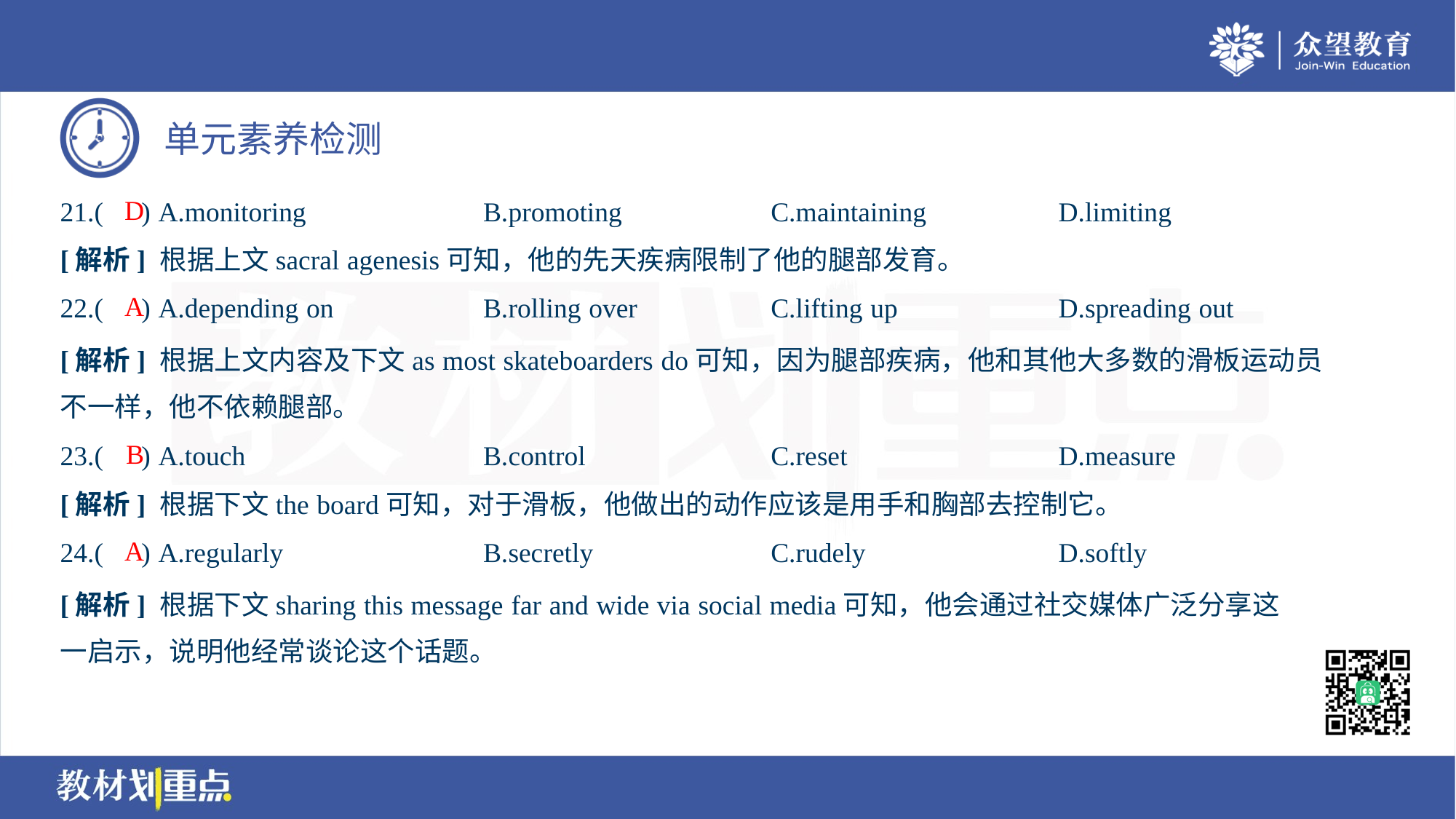

D
21.(     ) A.monitoring	B.promoting	C.maintaining	D.limiting
[解析] 根据上文sacral agenesis可知，他的先天疾病限制了他的腿部发育。
A
22.(     ) A.depending on	B.rolling over	C.lifting up	D.spreading out
[解析] 根据上文内容及下文as most skateboarders do可知，因为腿部疾病，他和其他大多数的滑板运动员
不一样，他不依赖腿部。
B
23.(     ) A.touch	B.control	C.reset	D.measure
[解析] 根据下文the board可知，对于滑板，他做出的动作应该是用手和胸部去控制它。
A
24.(     ) A.regularly	B.secretly	C.rudely	D.softly
[解析] 根据下文sharing this message far and wide via social media可知，他会通过社交媒体广泛分享这
一启示，说明他经常谈论这个话题。